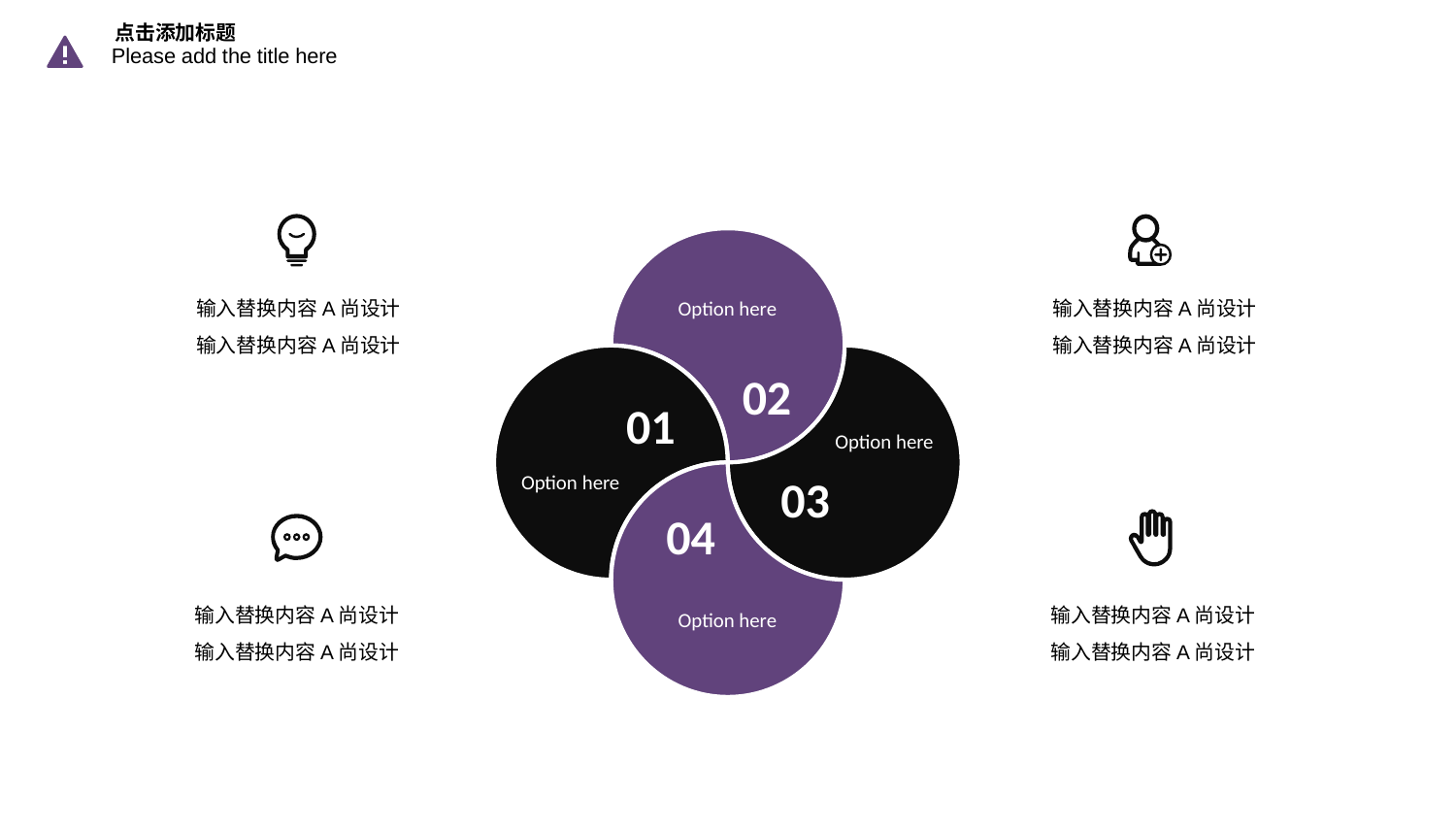

点击添加标题

Please add the title here

输入替换内容A尚设计
输入替换内容A尚设计
Option here
输入替换内容A尚设计
输入替换内容A尚设计

02
01
Option here

Option here
03
04

输入替换内容A尚设计
输入替换内容A尚设计
输入替换内容A尚设计
输入替换内容A尚设计
Option here